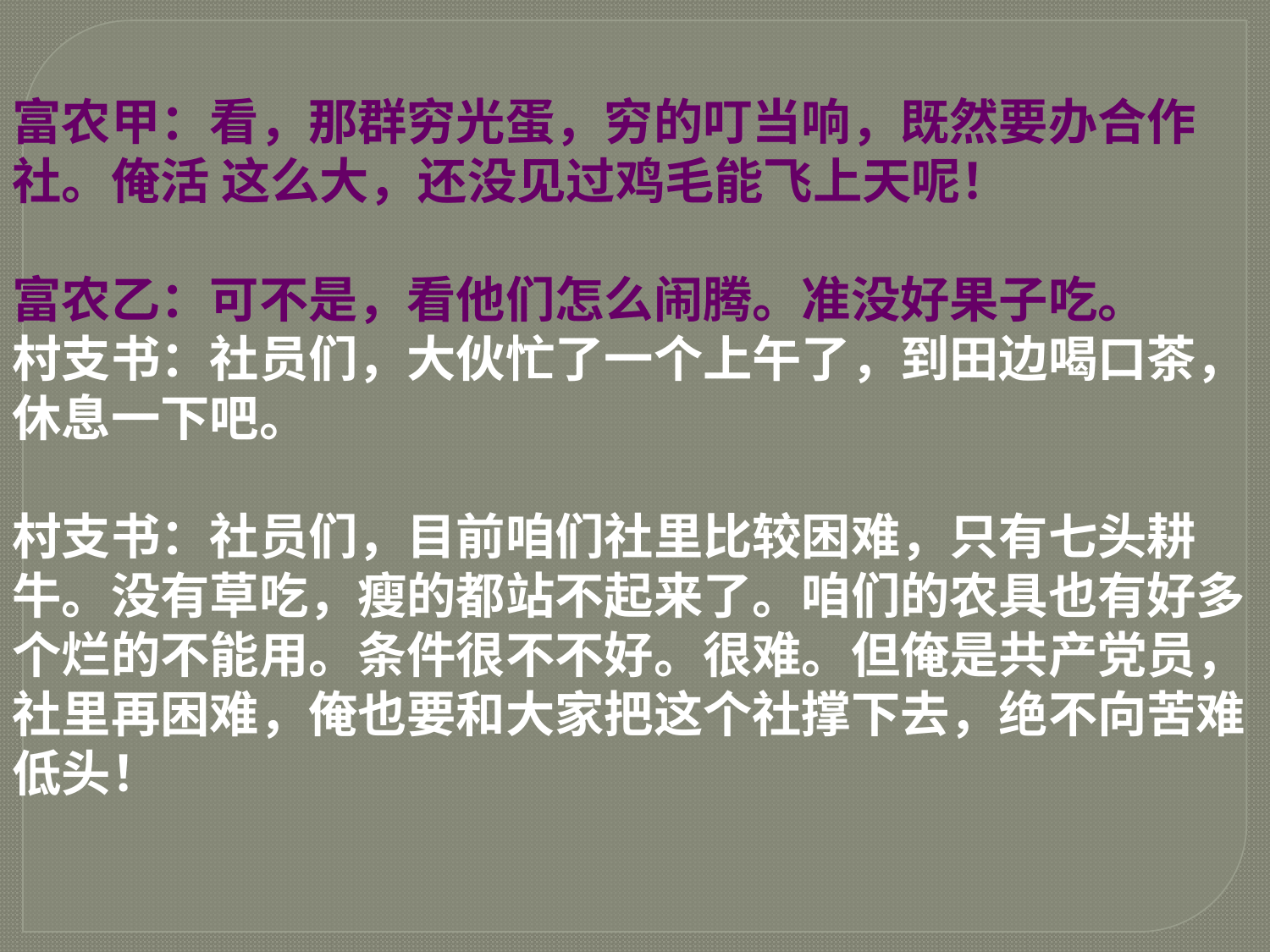

富农甲：看，那群穷光蛋，穷的叮当响，既然要办合作社。俺活 这么大，还没见过鸡毛能飞上天呢！

富农乙：可不是，看他们怎么闹腾。准没好果子吃。
村支书：社员们，大伙忙了一个上午了，到田边喝口茶，休息一下吧。

村支书：社员们，目前咱们社里比较困难，只有七头耕牛。没有草吃，瘦的都站不起来了。咱们的农具也有好多个烂的不能用。条件很不不好。很难。但俺是共产党员，社里再困难，俺也要和大家把这个社撑下去，绝不向苦难低头！